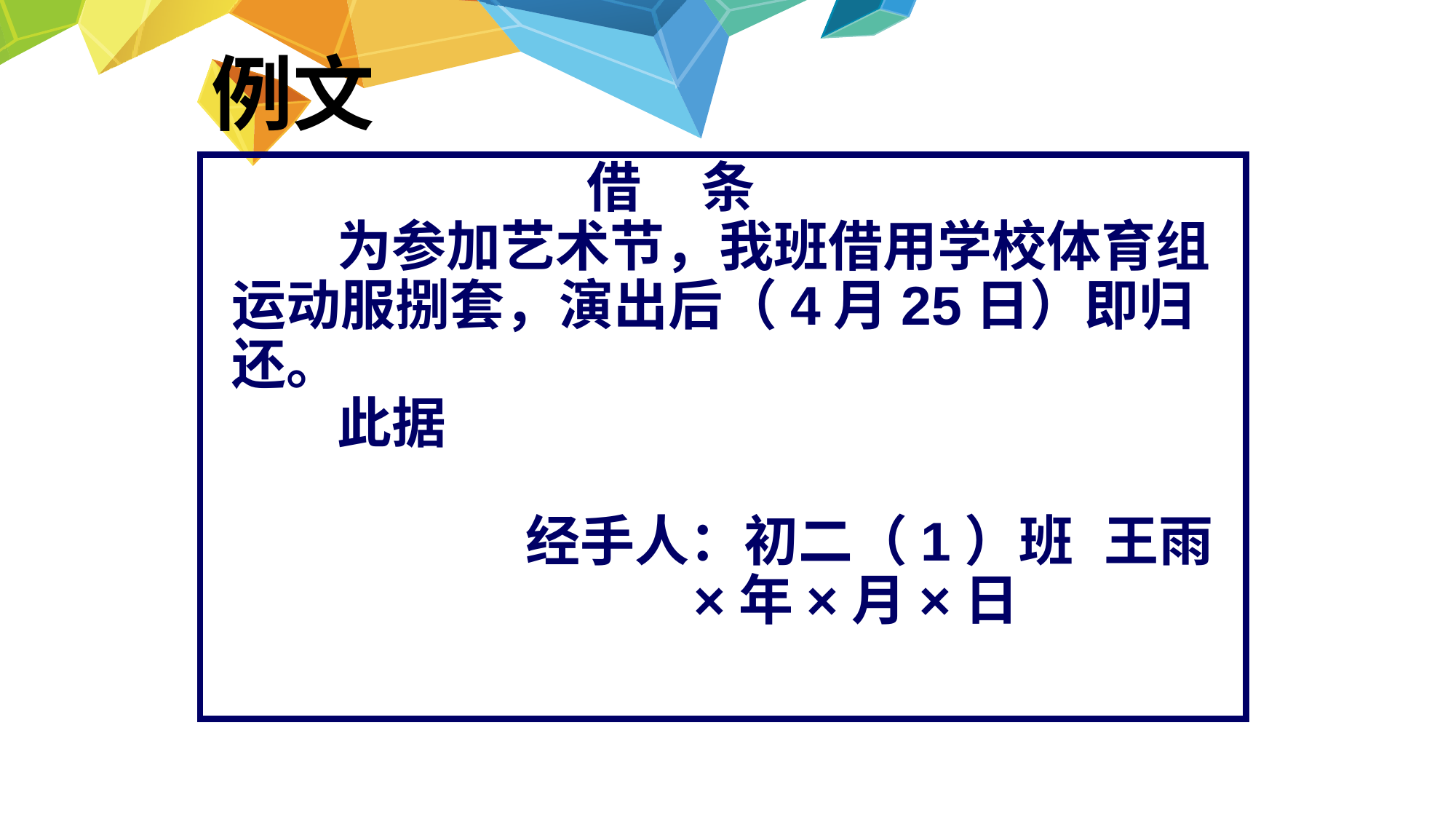

# 例文
                        借    条
       为参加艺术节，我班借用学校体育组运动服捌套，演出后（4月25日）即归还。
       此据
                    经手人：初二（1）班  王雨
                                ×年×月×日